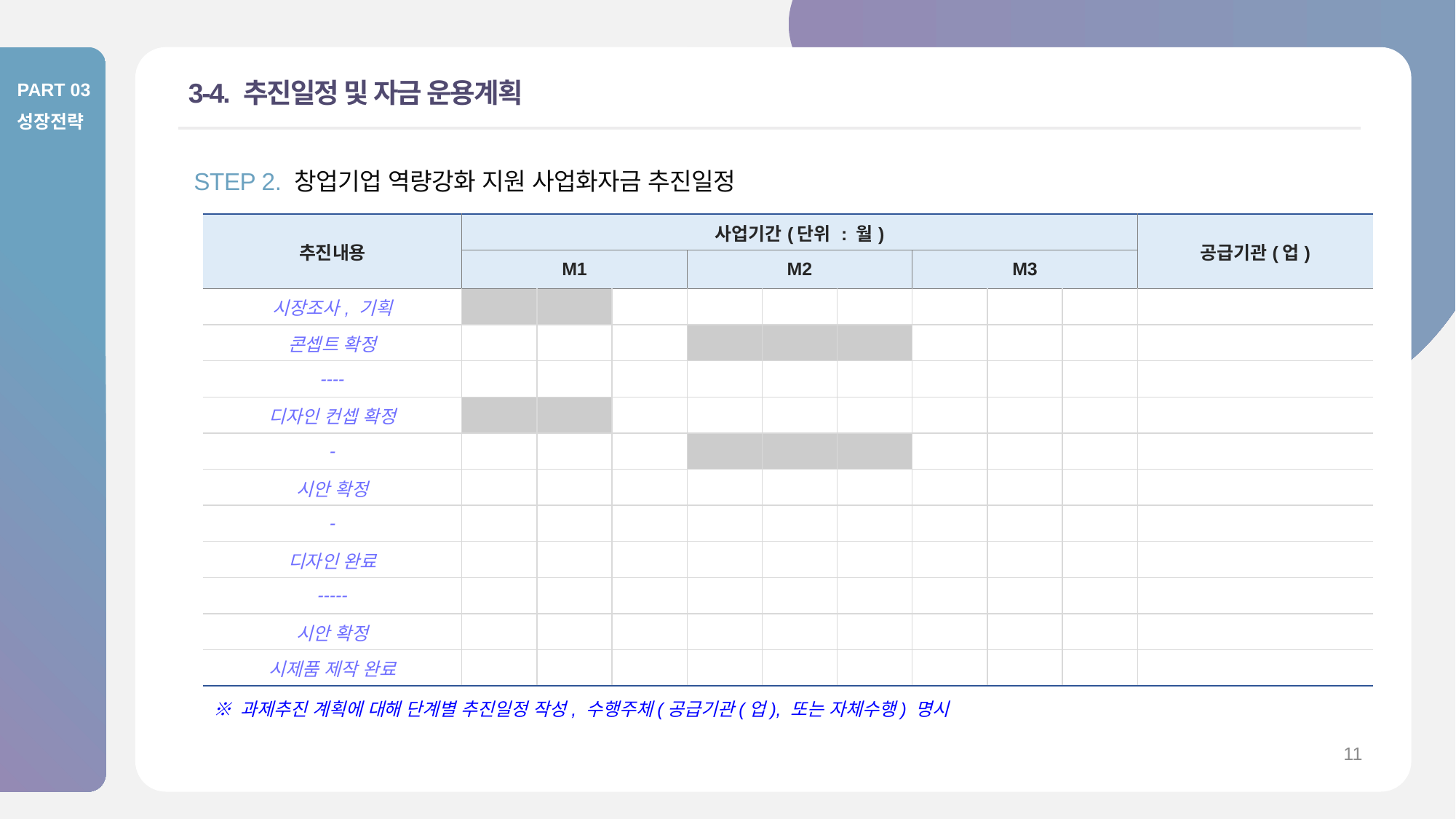

PART 03
성장전략
# 3-4. 추진일정 및 자금 운용계획
STEP 2. 창업기업 역량강화 지원 사업화자금 추진일정
| 추진내용 | 사업기간(단위 : 월) |  |  |  |  |  |  |  |  | 공급기관(업) |
| --- | --- | --- | --- | --- | --- | --- | --- | --- | --- | --- |
|  | M1 |  |  | M2 |  |  | M3 |  |  |  |
| 시장조사, 기획 |  |  |  |  |  |  |  |  |  |  |
| 콘셉트 확정 |  |  |  |  |  |  |  |  |  |  |
| ---- |  |  |  |  |  |  |  |  |  |  |
| 디자인 컨셉 확정 |  |  |  |  |  |  |  |  |  |  |
| - |  |  |  |  |  |  |  |  |  |  |
| 시안 확정 |  |  |  |  |  |  |  |  |  |  |
| - |  |  |  |  |  |  |  |  |  |  |
| 디자인 완료 |  |  |  |  |  |  |  |  |  |  |
| ----- |  |  |  |  |  |  |  |  |  |  |
| 시안 확정 |  |  |  |  |  |  |  |  |  |  |
| 시제품 제작 완료 |  |  |  |  |  |  |  |  |  |  |
※ 과제추진 계획에 대해 단계별 추진일정 작성, 수행주체(공급기관(업), 또는 자체수행) 명시

11